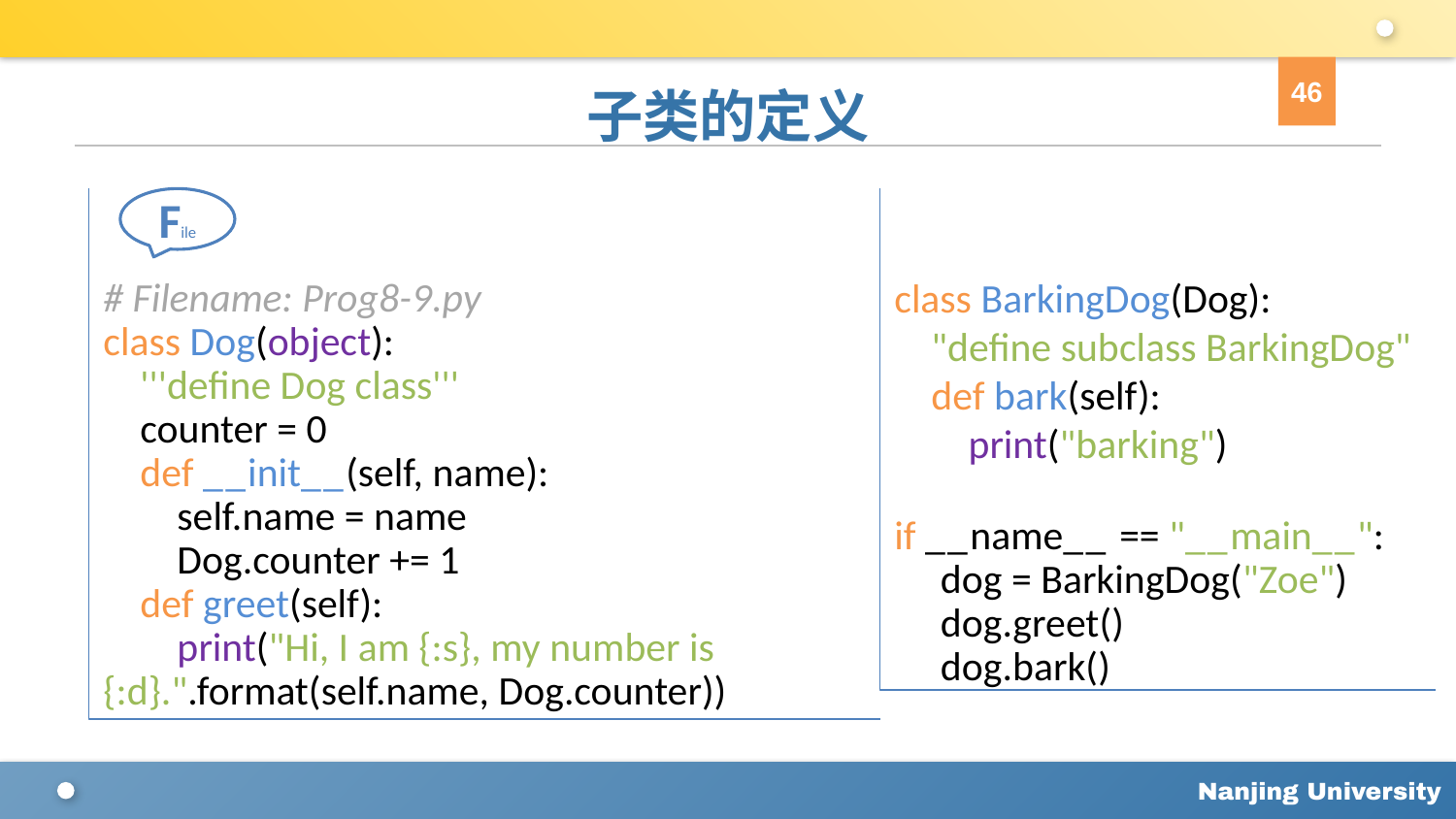

46
# 子类的定义

# Filename: Prog8-9.py
class Dog(object):
    '''define Dog class'''
    counter = 0
    def __init__(self, name):
        self.name = name
        Dog.counter += 1
    def greet(self):
        print("Hi, I am {:s}, my number is  	{:d}.".format(self.name, Dog.counter))
File

class BarkingDog(Dog):
    "define subclass BarkingDog"
    def bark(self):
        print("barking")

if __name__ == "__main__":
     dog = BarkingDog("Zoe")
     dog.greet()
     dog.bark()